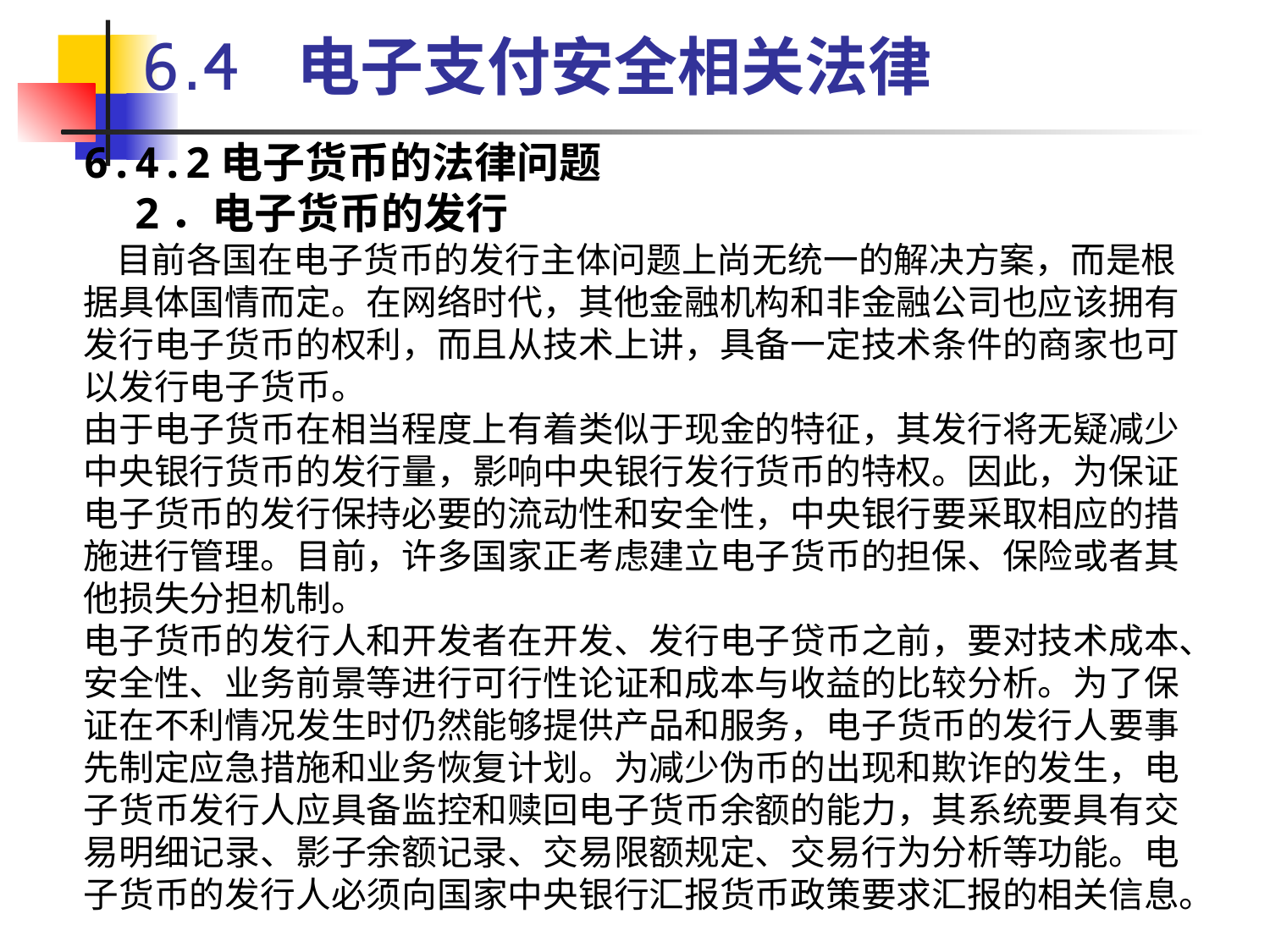

6.4  电子支付安全相关法律
6.4.2电子货币的法律问题
  2．电子货币的发行
   目前各国在电子货币的发行主体问题上尚无统一的解决方案，而是根据具体国情而定。在网络时代，其他金融机构和非金融公司也应该拥有发行电子货币的权利，而且从技术上讲，具备一定技术条件的商家也可以发行电子货币。
由于电子货币在相当程度上有着类似于现金的特征，其发行将无疑减少中央银行货币的发行量，影响中央银行发行货币的特权。因此，为保证电子货币的发行保持必要的流动性和安全性，中央银行要采取相应的措施进行管理。目前，许多国家正考虑建立电子货币的担保、保险或者其他损失分担机制。
电子货币的发行人和开发者在开发、发行电子贷币之前，要对技术成本、安全性、业务前景等进行可行性论证和成本与收益的比较分析。为了保证在不利情况发生时仍然能够提供产品和服务，电子货币的发行人要事先制定应急措施和业务恢复计划。为减少伪币的出现和欺诈的发生，电子货币发行人应具备监控和赎回电子货币余额的能力，其系统要具有交易明细记录、影子余额记录、交易限额规定、交易行为分析等功能。电子货币的发行人必须向国家中央银行汇报货币政策要求汇报的相关信息。